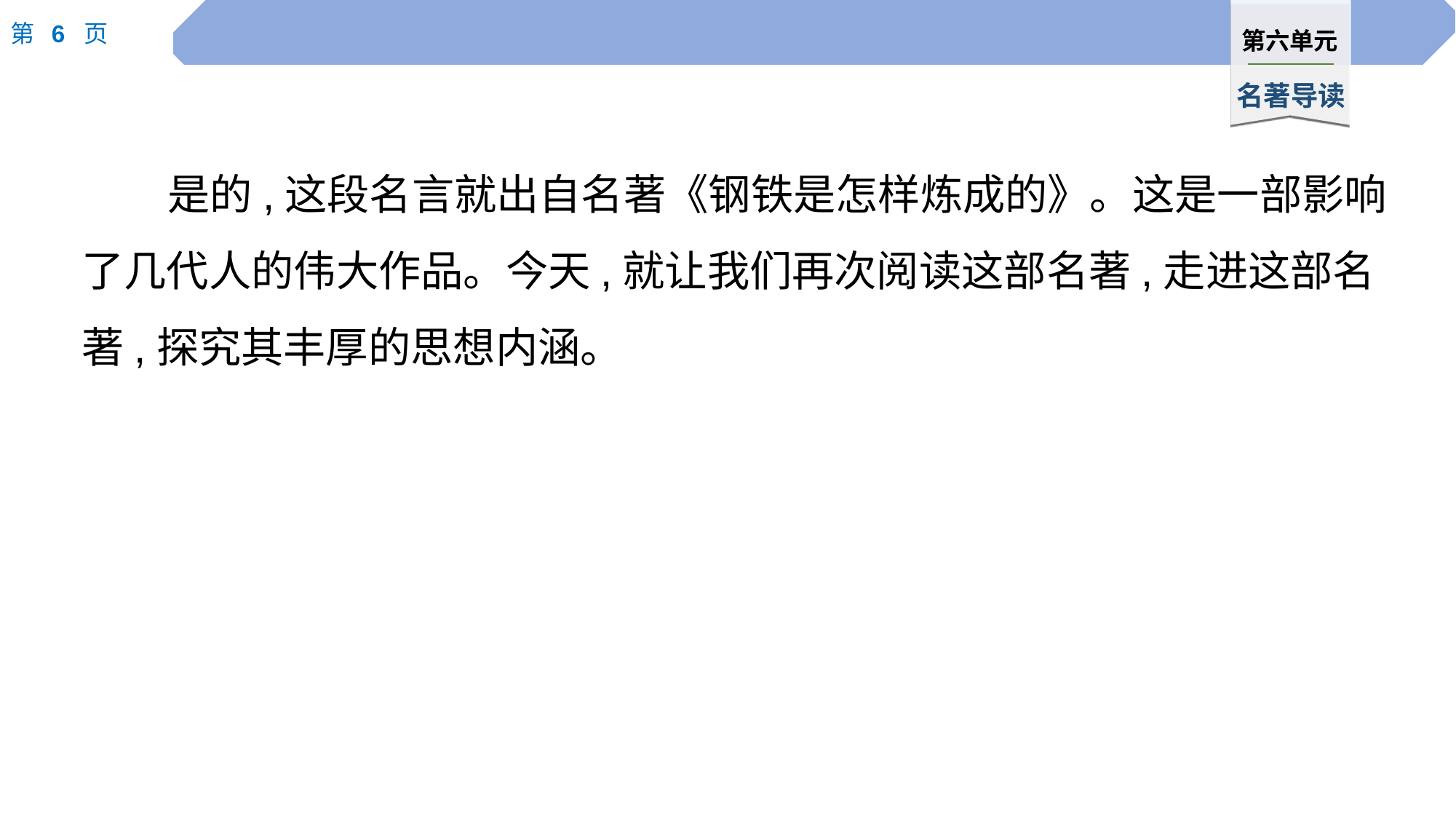

是的,这段名言就出自名著《钢铁是怎样炼成的》。这是一部影响了几代人的伟大作品。今天,就让我们再次阅读这部名著,走进这部名著,探究其丰厚的思想内涵。